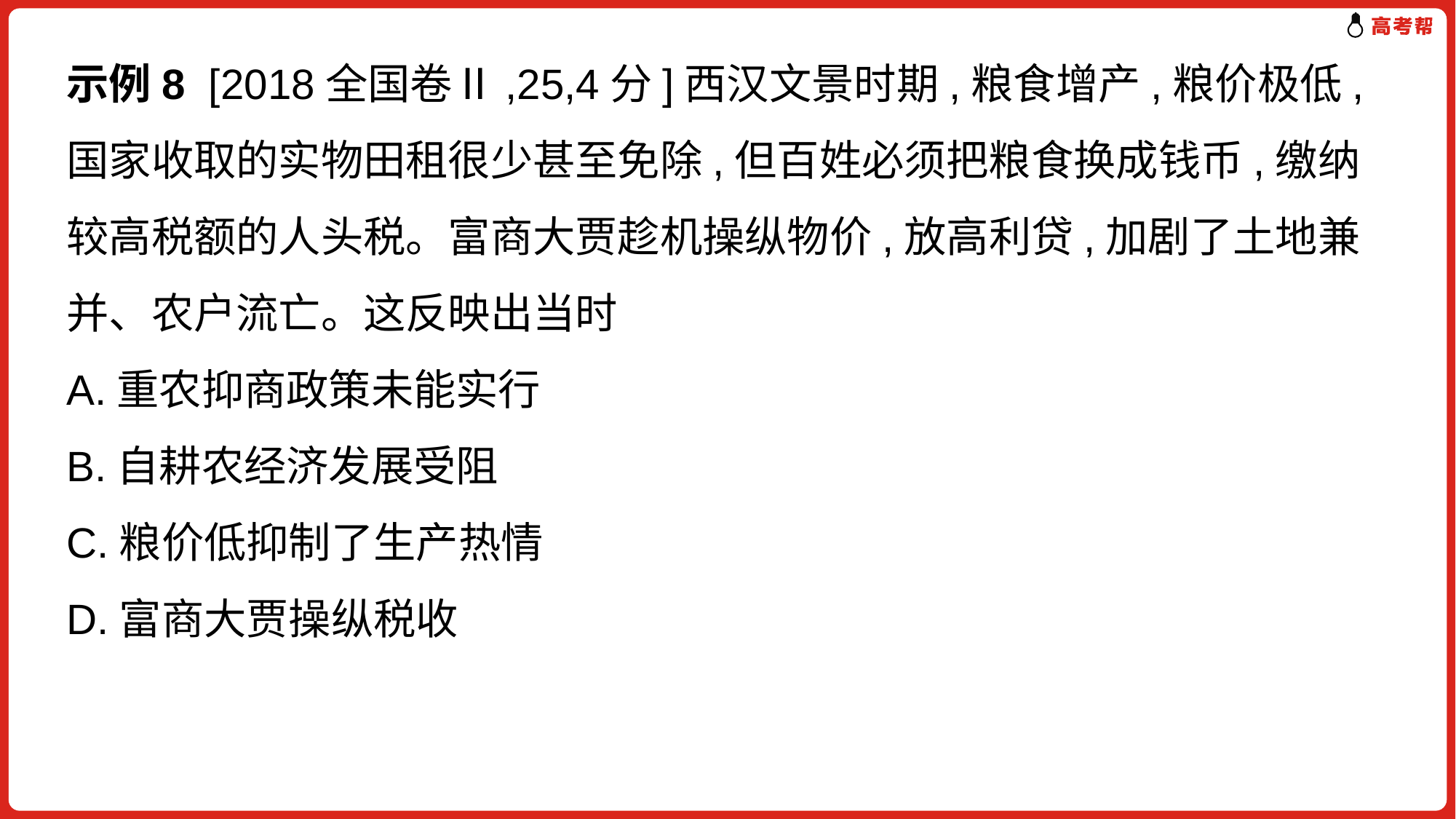

示例8  [2018全国卷Ⅱ,25,4分]西汉文景时期,粮食增产,粮价极低,国家收取的实物田租很少甚至免除,但百姓必须把粮食换成钱币,缴纳较高税额的人头税。富商大贾趁机操纵物价,放高利贷,加剧了土地兼并、农户流亡。这反映出当时
A.重农抑商政策未能实行
B.自耕农经济发展受阻
C.粮价低抑制了生产热情
D.富商大贾操纵税收